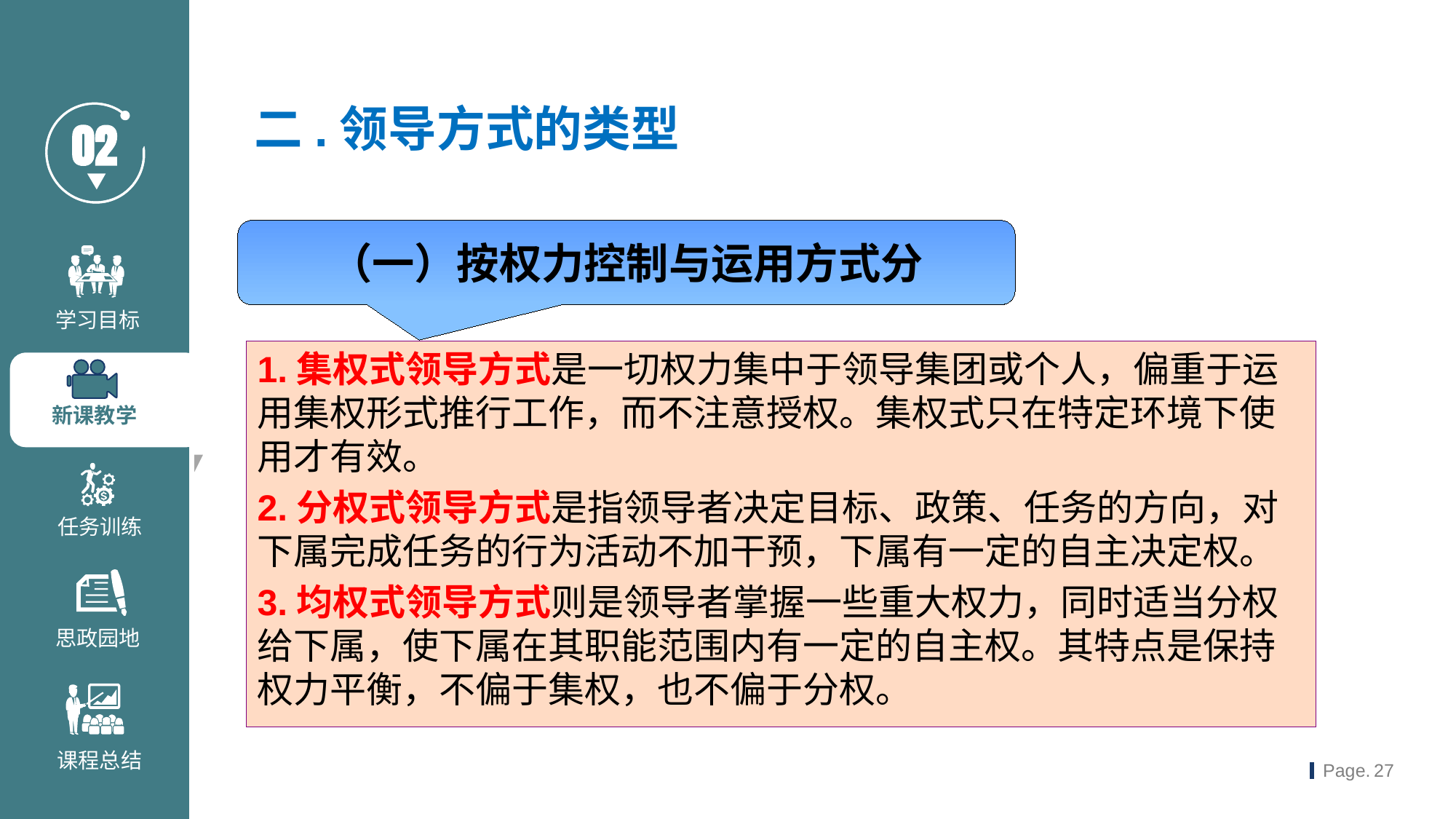

二.领导方式的类型
（一）按权力控制与运用方式分
1.集权式领导方式是一切权力集中于领导集团或个人，偏重于运用集权形式推行工作，而不注意授权。集权式只在特定环境下使用才有效。
2.分权式领导方式是指领导者决定目标、政策、任务的方向，对下属完成任务的行为活动不加干预，下属有一定的自主决定权。
3.均权式领导方式则是领导者掌握一些重大权力，同时适当分权给下属，使下属在其职能范围内有一定的自主权。其特点是保持权力平衡，不偏于集权，也不偏于分权。